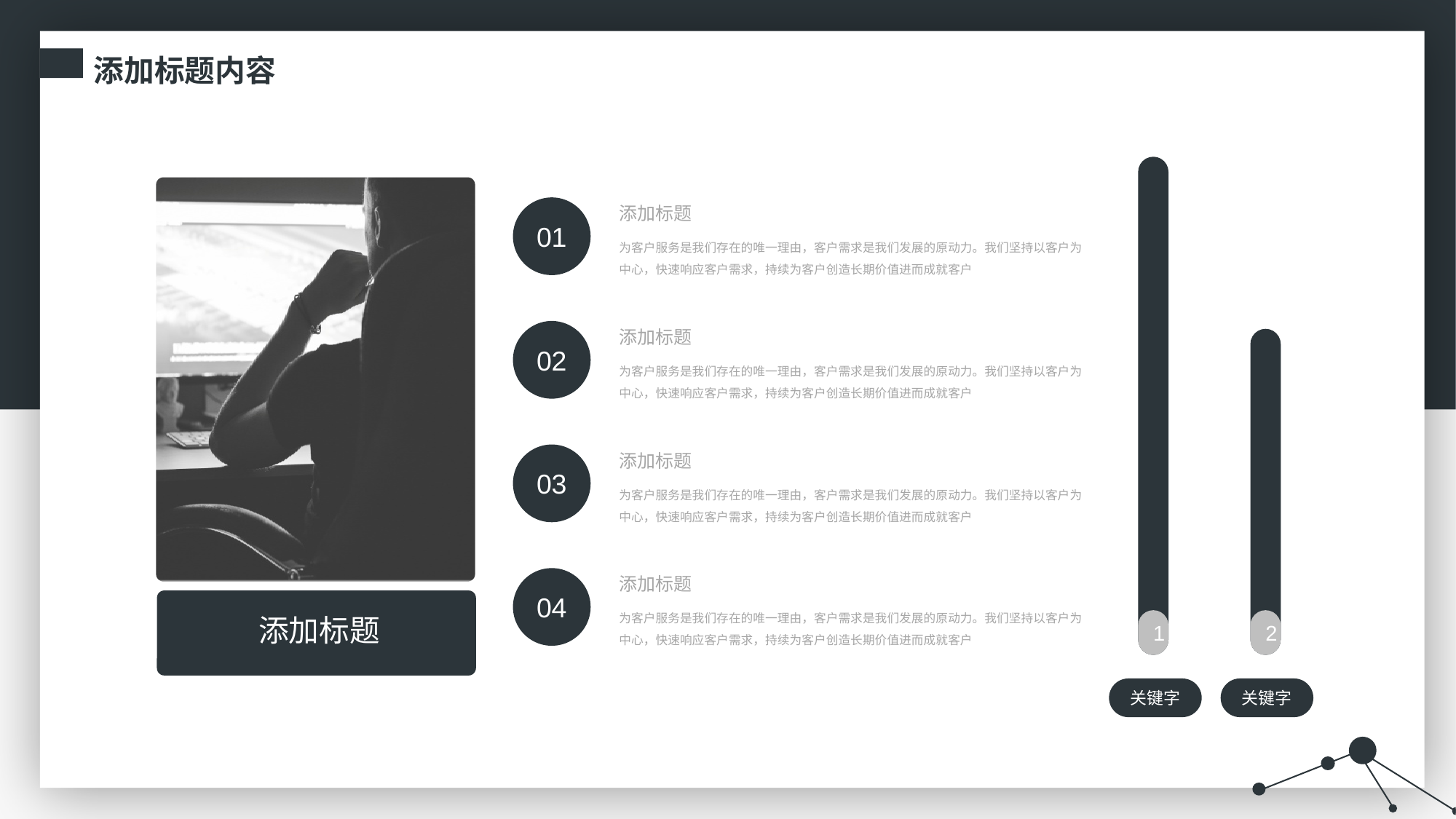

添加标题内容

1

添加标题
为客户服务是我们存在的唯一理由，客户需求是我们发展的原动力。我们坚持以客户为中心，快速响应客户需求，持续为客户创造长期价值进而成就客户
01
添加标题
为客户服务是我们存在的唯一理由，客户需求是我们发展的原动力。我们坚持以客户为中心，快速响应客户需求，持续为客户创造长期价值进而成就客户
02

2
添加标题
为客户服务是我们存在的唯一理由，客户需求是我们发展的原动力。我们坚持以客户为中心，快速响应客户需求，持续为客户创造长期价值进而成就客户
03
添加标题
为客户服务是我们存在的唯一理由，客户需求是我们发展的原动力。我们坚持以客户为中心，快速响应客户需求，持续为客户创造长期价值进而成就客户
04

添加标题
关键字
关键字